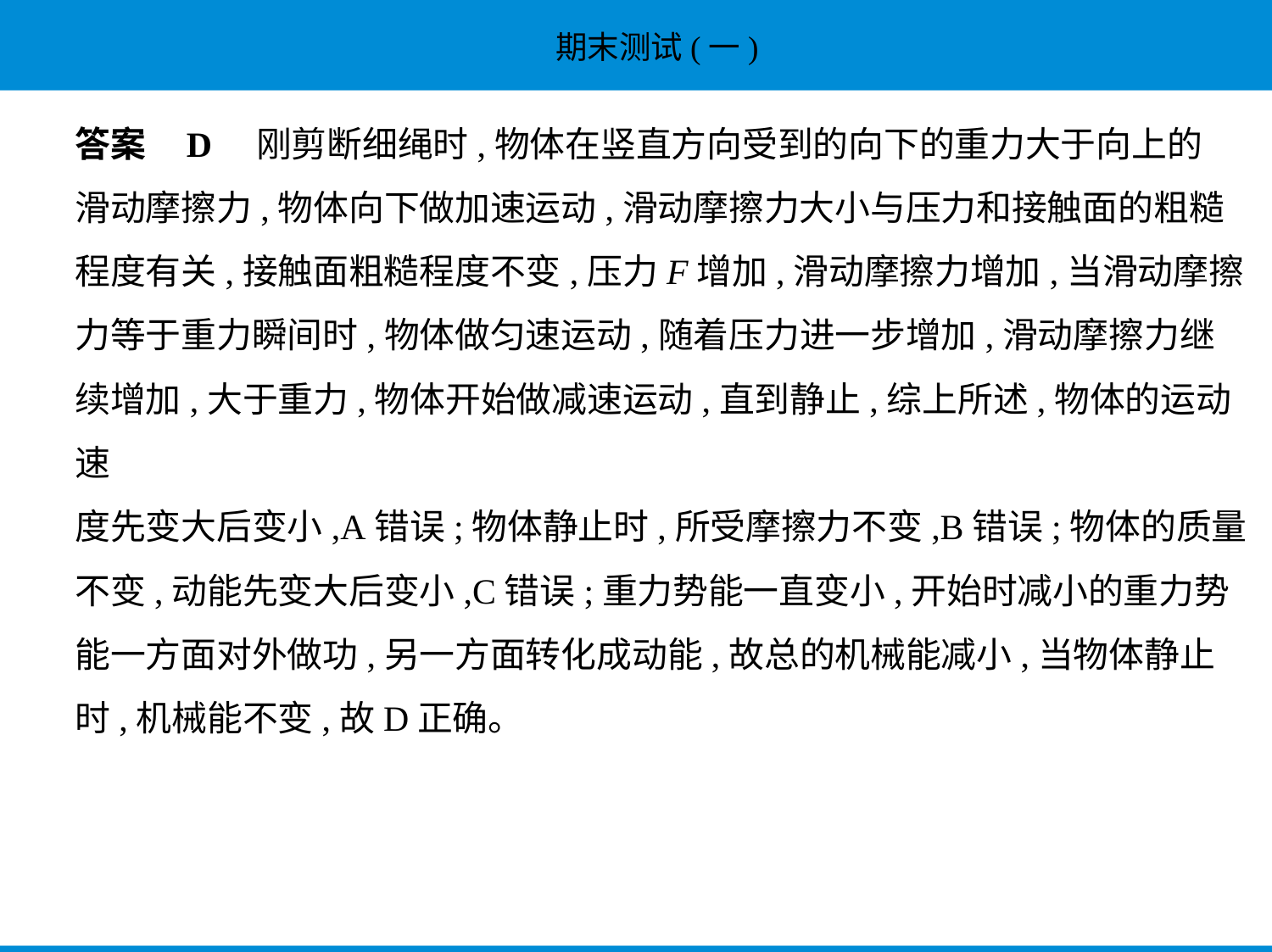

答案    D　刚剪断细绳时,物体在竖直方向受到的向下的重力大于向上的
滑动摩擦力,物体向下做加速运动,滑动摩擦力大小与压力和接触面的粗糙
程度有关,接触面粗糙程度不变,压力F增加,滑动摩擦力增加,当滑动摩擦
力等于重力瞬间时,物体做匀速运动,随着压力进一步增加,滑动摩擦力继
续增加,大于重力,物体开始做减速运动,直到静止,综上所述,物体的运动速
度先变大后变小,A错误;物体静止时,所受摩擦力不变,B错误;物体的质量
不变,动能先变大后变小,C错误;重力势能一直变小,开始时减小的重力势
能一方面对外做功,另一方面转化成动能,故总的机械能减小,当物体静止
时,机械能不变,故D正确。